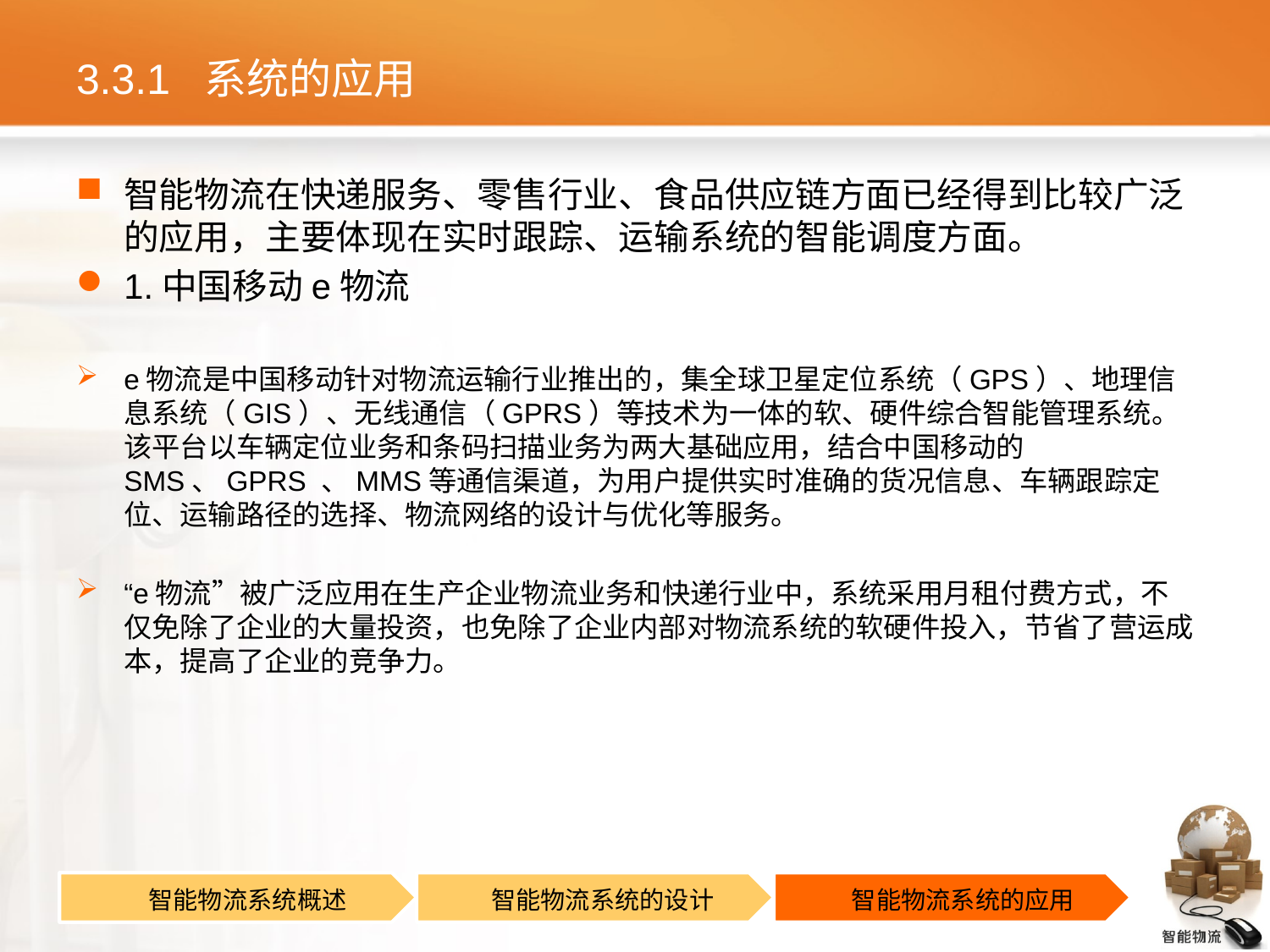

# 3.3.1  系统的应用
智能物流在快递服务、零售行业、食品供应链方面已经得到比较广泛的应用，主要体现在实时跟踪、运输系统的智能调度方面。
1.中国移动e物流

e物流是中国移动针对物流运输行业推出的，集全球卫星定位系统（GPS）、地理信息系统（GIS）、无线通信（GPRS）等技术为一体的软、硬件综合智能管理系统。该平台以车辆定位业务和条码扫描业务为两大基础应用，结合中国移动的SMS、GPRS 、MMS等通信渠道，为用户提供实时准确的货况信息、车辆跟踪定位、运输路径的选择、物流网络的设计与优化等服务。

“e物流”被广泛应用在生产企业物流业务和快递行业中，系统采用月租付费方式，不仅免除了企业的大量投资，也免除了企业内部对物流系统的软硬件投入，节省了营运成本，提高了企业的竞争力。